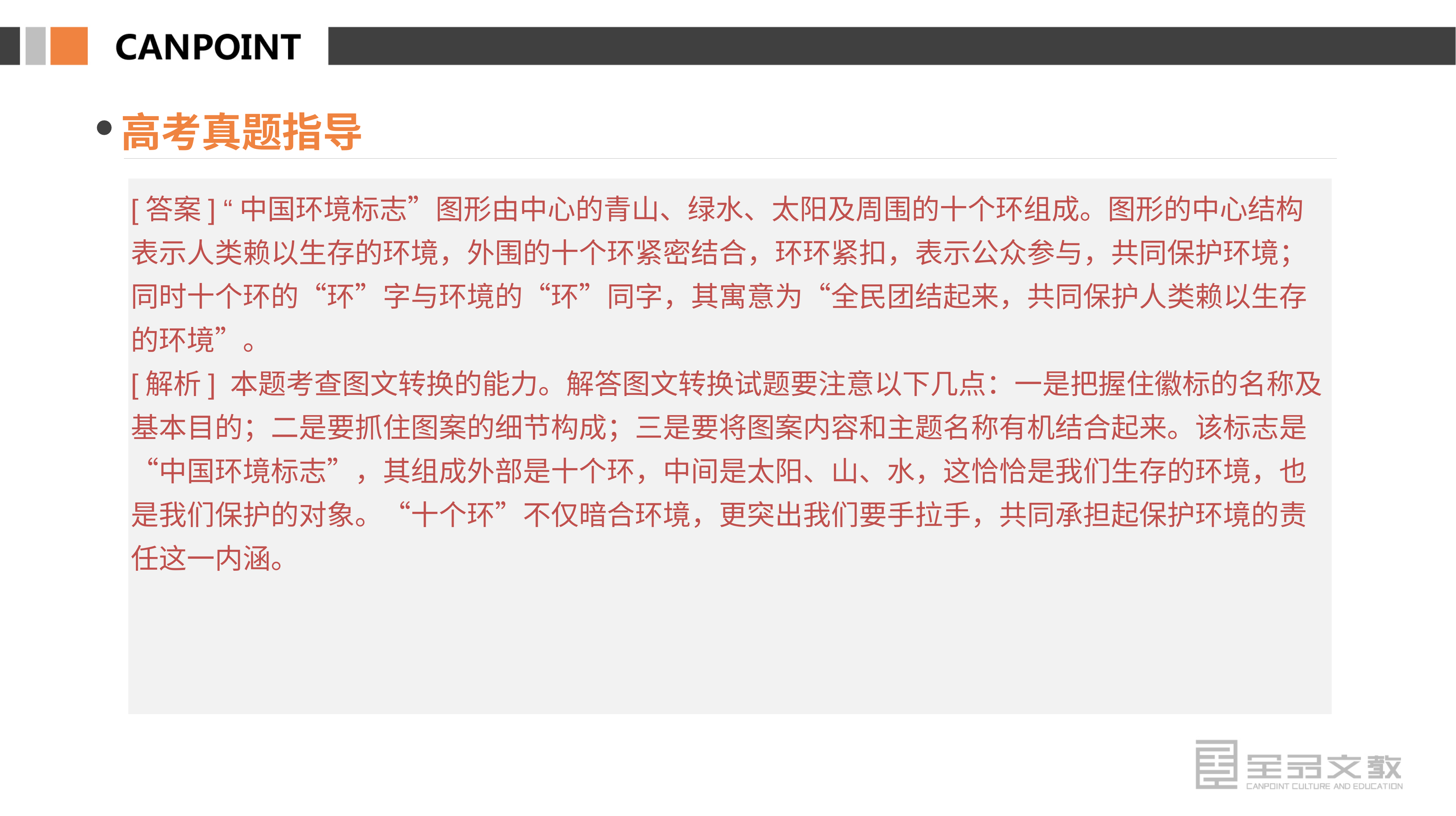

高考真题指导

[答案] “中国环境标志”图形由中心的青山、绿水、太阳及周围的十个环组成。图形的中心结构表示人类赖以生存的环境，外围的十个环紧密结合，环环紧扣，表示公众参与，共同保护环境；同时十个环的“环”字与环境的“环”同字，其寓意为“全民团结起来，共同保护人类赖以生存的环境”。
[解析] 本题考查图文转换的能力。解答图文转换试题要注意以下几点：一是把握住徽标的名称及基本目的；二是要抓住图案的细节构成；三是要将图案内容和主题名称有机结合起来。该标志是“中国环境标志”，其组成外部是十个环，中间是太阳、山、水，这恰恰是我们生存的环境，也是我们保护的对象。“十个环”不仅暗合环境，更突出我们要手拉手，共同承担起保护环境的责任这一内涵。